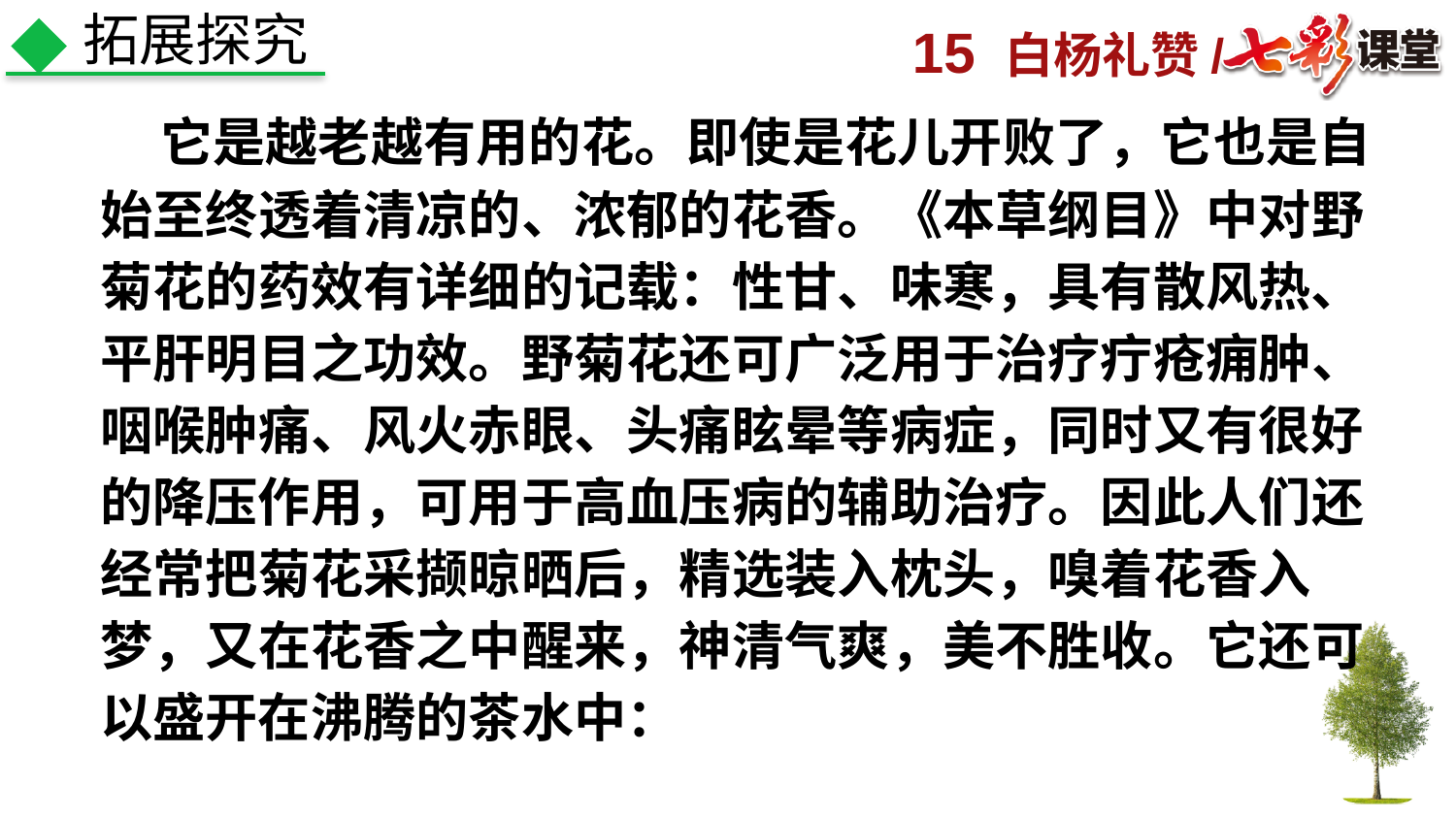

拓展探究

    它是越老越有用的花。即使是花儿开败了，它也是自始至终透着清凉的、浓郁的花香。《本草纲目》中对野菊花的药效有详细的记载：性甘、味寒，具有散风热、平肝明目之功效。野菊花还可广泛用于治疗疔疮痈肿、咽喉肿痛、风火赤眼、头痛眩晕等病症，同时又有很好的降压作用，可用于高血压病的辅助治疗。因此人们还经常把菊花采撷晾晒后，精选装入枕头，嗅着花香入梦，又在花香之中醒来，神清气爽，美不胜收。它还可以盛开在沸腾的茶水中：